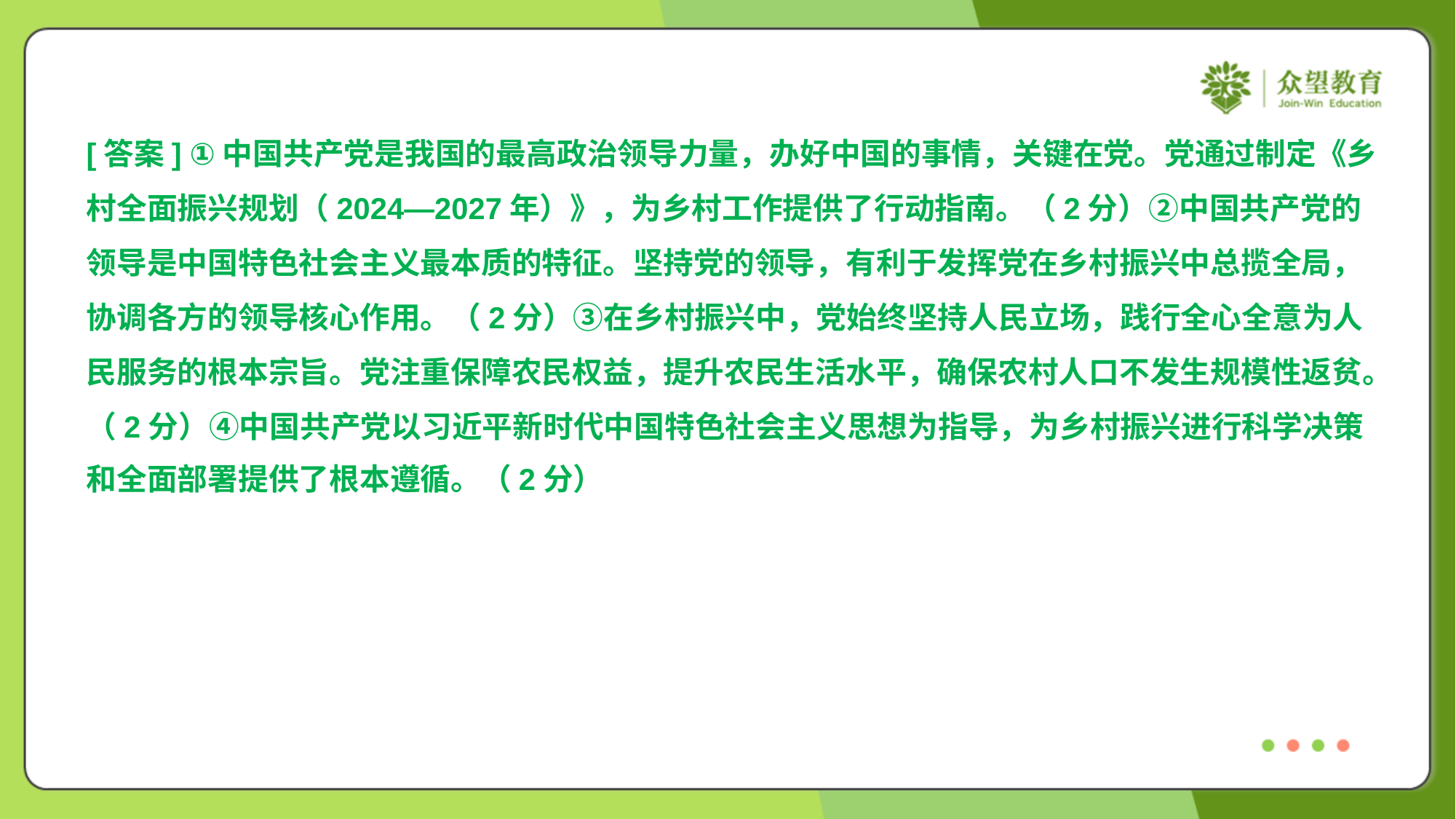

[答案] ①中国共产党是我国的最高政治领导力量，办好中国的事情，关键在党。党通过制定《乡
村全面振兴规划（2024—2027年）》，为乡村工作提供了行动指南。（2分）②中国共产党的
领导是中国特色社会主义最本质的特征。坚持党的领导，有利于发挥党在乡村振兴中总揽全局，
协调各方的领导核心作用。（2分）③在乡村振兴中，党始终坚持人民立场，践行全心全意为人
民服务的根本宗旨。党注重保障农民权益，提升农民生活水平，确保农村人口不发生规模性返贫。
（2分）④中国共产党以习近平新时代中国特色社会主义思想为指导，为乡村振兴进行科学决策
和全面部署提供了根本遵循。（2分）